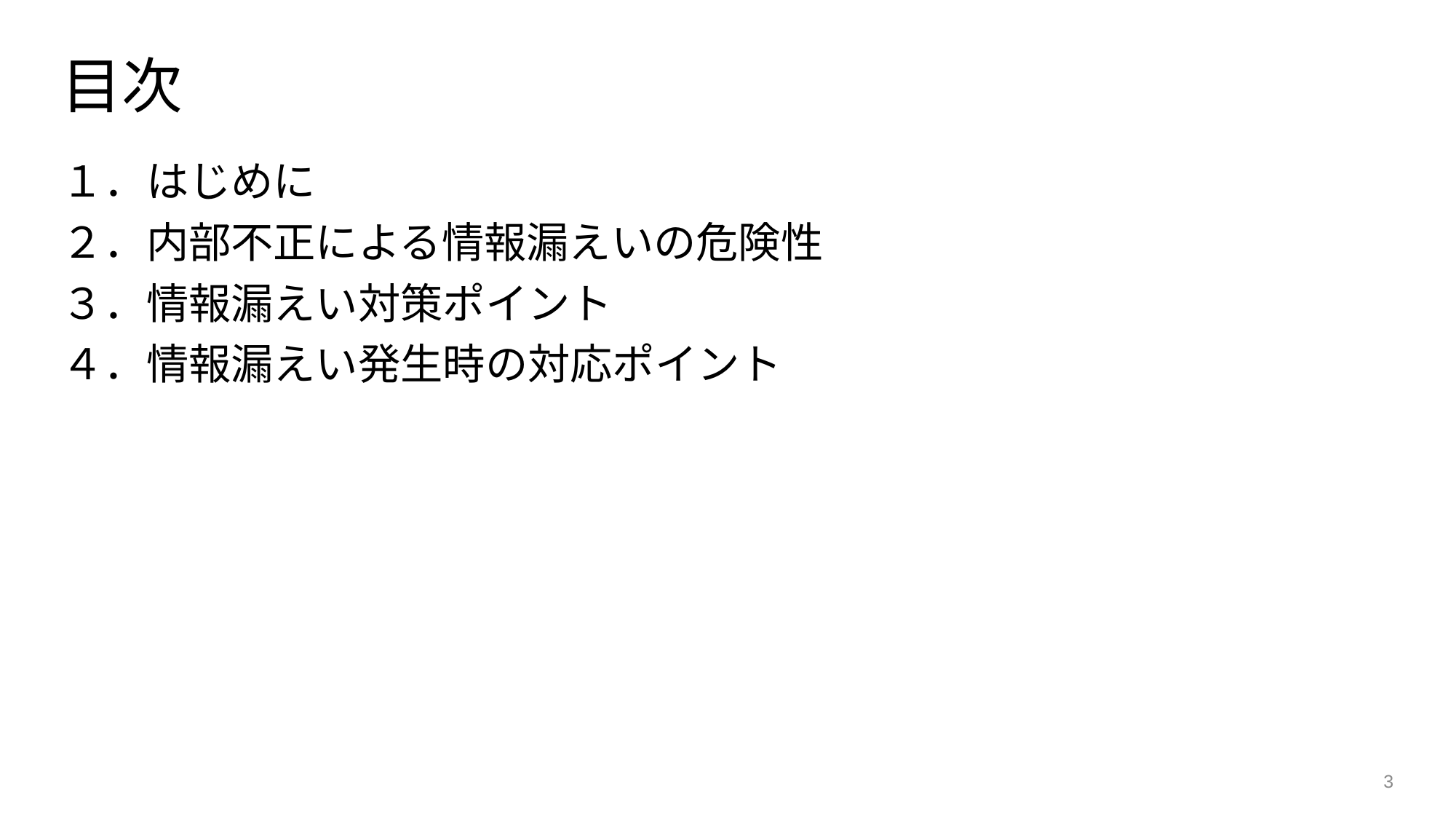

# 目次
１．はじめに
２．内部不正による情報漏えいの危険性
３．情報漏えい対策ポイント
４．情報漏えい発生時の対応ポイント

3